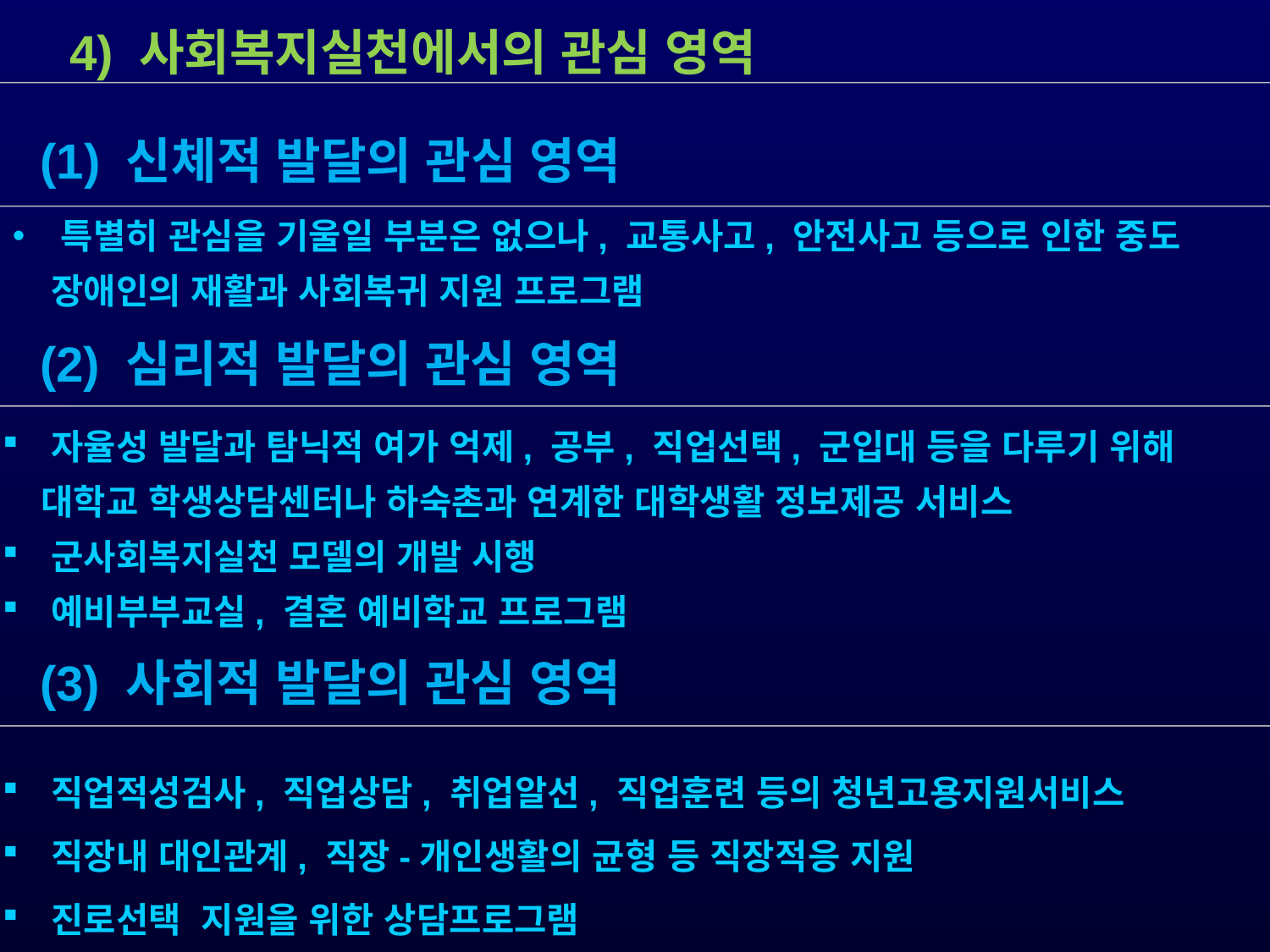

4) 사회복지실천에서의 관심 영역

 특별히 관심을 기울일 부분은 없으나, 교통사고, 안전사고 등으로 인한 중도
   장애인의 재활과 사회복귀 지원 프로그램
  (1) 신체적 발달의 관심 영역

  (2) 심리적 발달의 관심 영역
 자율성 발달과 탐닉적 여가 억제, 공부, 직업선택, 군입대 등을 다루기 위해
   대학교 학생상담센터나 하숙촌과 연계한 대학생활 정보제공 서비스
 군사회복지실천 모델의 개발 시행
 예비부부교실, 결혼 예비학교 프로그램

  (3) 사회적 발달의 관심 영역

 직업적성검사, 직업상담, 취업알선, 직업훈련 등의 청년고용지원서비스
 직장내 대인관계, 직장-개인생활의 균형 등 직장적응 지원
 진로선택  지원을 위한 상담프로그램